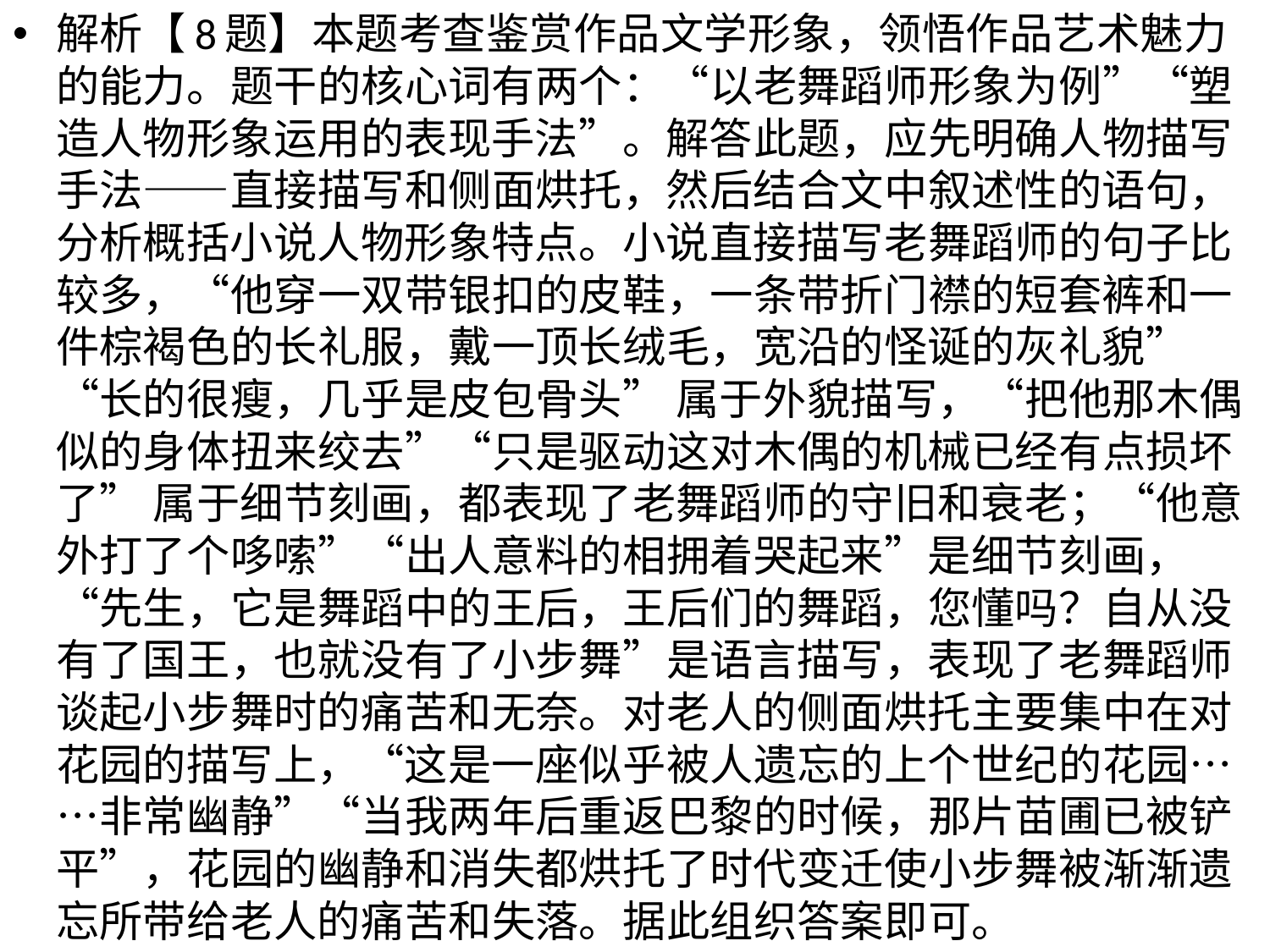

解析【8题】本题考查鉴赏作品文学形象，领悟作品艺术魅力的能力。题干的核心词有两个：“以老舞蹈师形象为例”“塑造人物形象运用的表现手法”。解答此题，应先明确人物描写手法——直接描写和侧面烘托，然后结合文中叙述性的语句，分析概括小说人物形象特点。小说直接描写老舞蹈师的句子比较多，“他穿一双带银扣的皮鞋，一条带折门襟的短套裤和一件棕褐色的长礼服，戴一顶长绒毛，宽沿的怪诞的灰礼貌”“长的很瘦，几乎是皮包骨头” 属于外貌描写，“把他那木偶似的身体扭来绞去”“只是驱动这对木偶的机械已经有点损坏了” 属于细节刻画，都表现了老舞蹈师的守旧和衰老；“他意外打了个哆嗦”“出人意料的相拥着哭起来”是细节刻画，“先生，它是舞蹈中的王后，王后们的舞蹈，您懂吗？自从没有了国王，也就没有了小步舞”是语言描写，表现了老舞蹈师谈起小步舞时的痛苦和无奈。对老人的侧面烘托主要集中在对花园的描写上，“这是一座似乎被人遗忘的上个世纪的花园……非常幽静”“当我两年后重返巴黎的时候，那片苗圃已被铲平”，花园的幽静和消失都烘托了时代变迁使小步舞被渐渐遗忘所带给老人的痛苦和失落。据此组织答案即可。

#